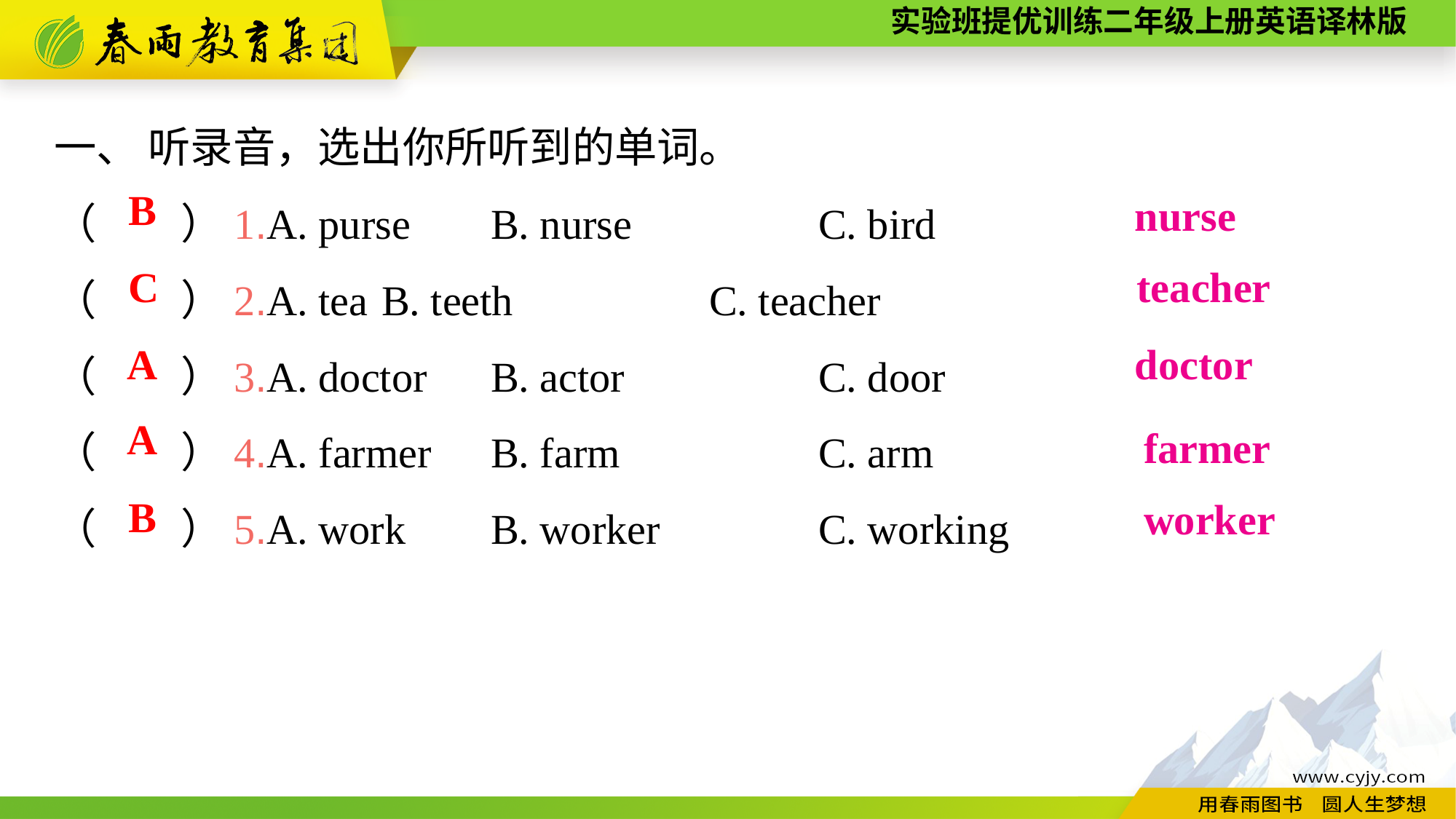

一、 听录音，选出你所听到的单词。
（　　）1.A. purse	B. nurse		C. bird
（　　）2.A. tea	B. teeth		C. teacher
（　　）3.A. doctor	B. actor		C. door
（　　）4.A. farmer	B. farm		C. arm
（　　）5.A. work	B. worker		C. working
B
nurse
C
teacher
A
doctor
A
farmer
B
worker